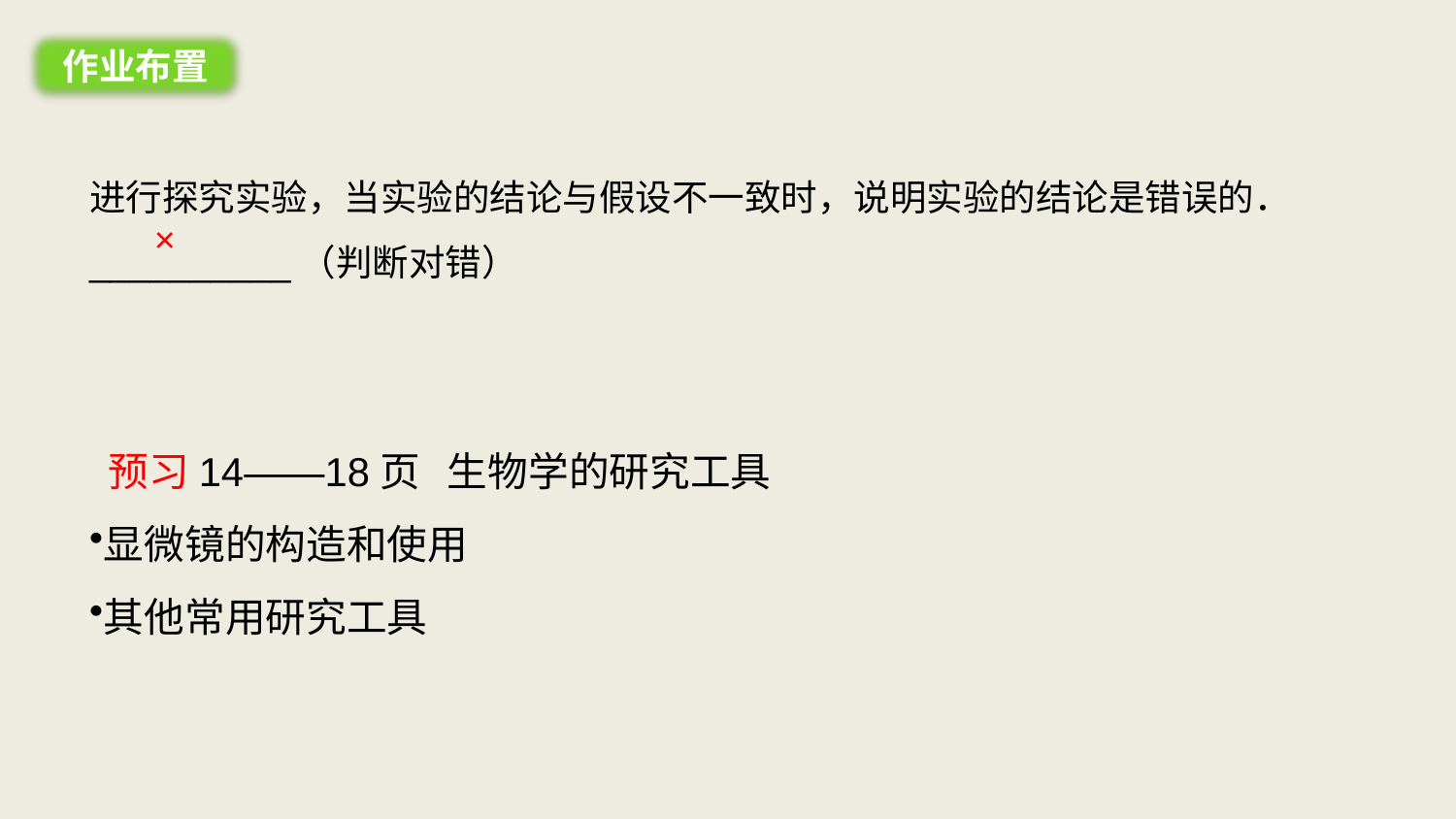

作业布置
进行探究实验，当实验的结论与假设不一致时，说明实验的结论是错误的．
__________（判断对错）

×
 预习14——18页   生物学的研究工具
显微镜的构造和使用
其他常用研究工具